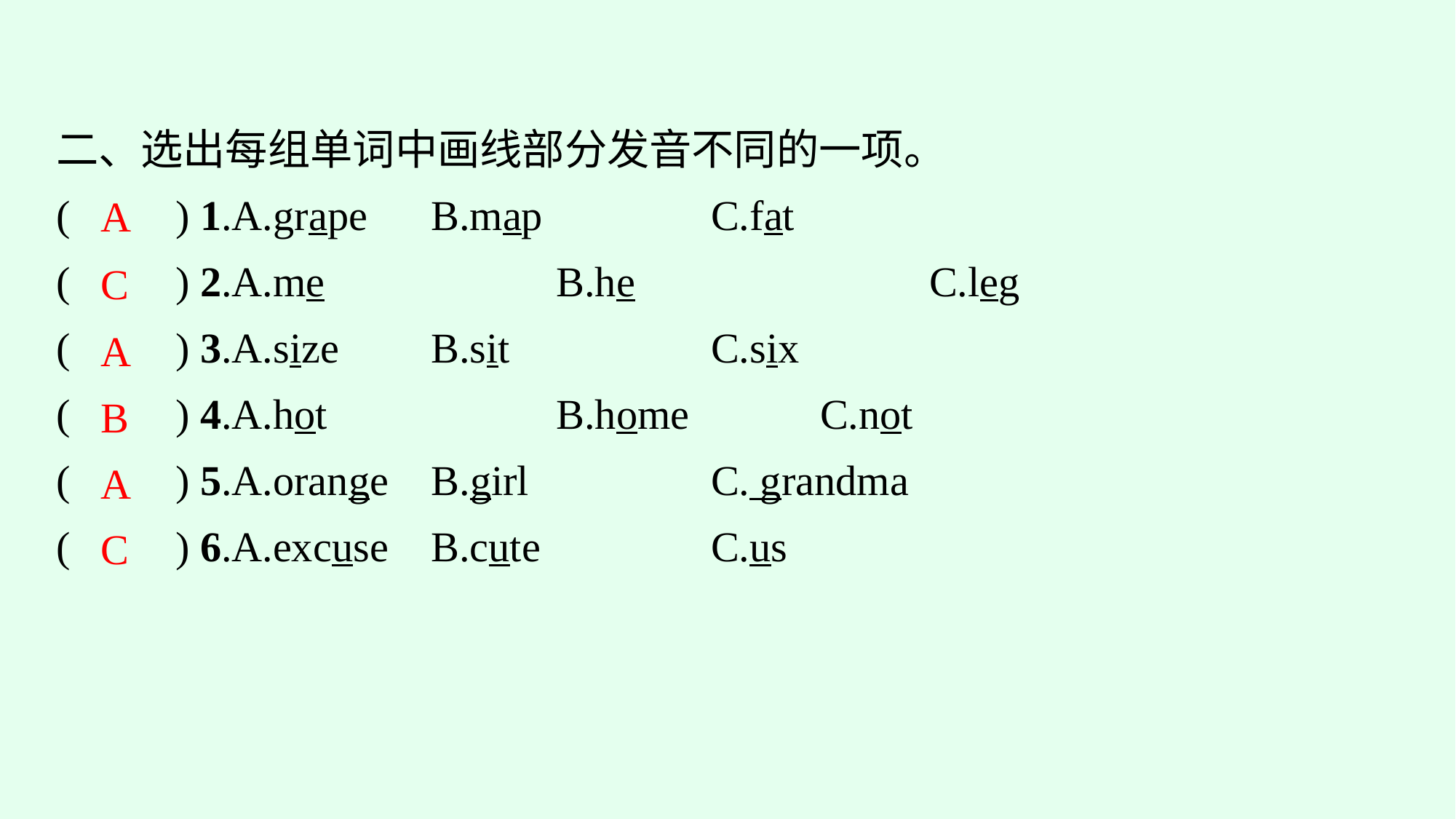

二、选出每组单词中画线部分发音不同的一项。
(　　) 1.A.grape	B.map			C.fat
(　　) 2.A.me		B.he			C.leg
(　　) 3.A.size	B.sit			C.six
(　　) 4.A.hot		B.home		C.not
(　　) 5.A.orange	B.girl			C. grandma
(　　) 6.A.excuse	B.cute			C.us
A
C
A
B
A
C